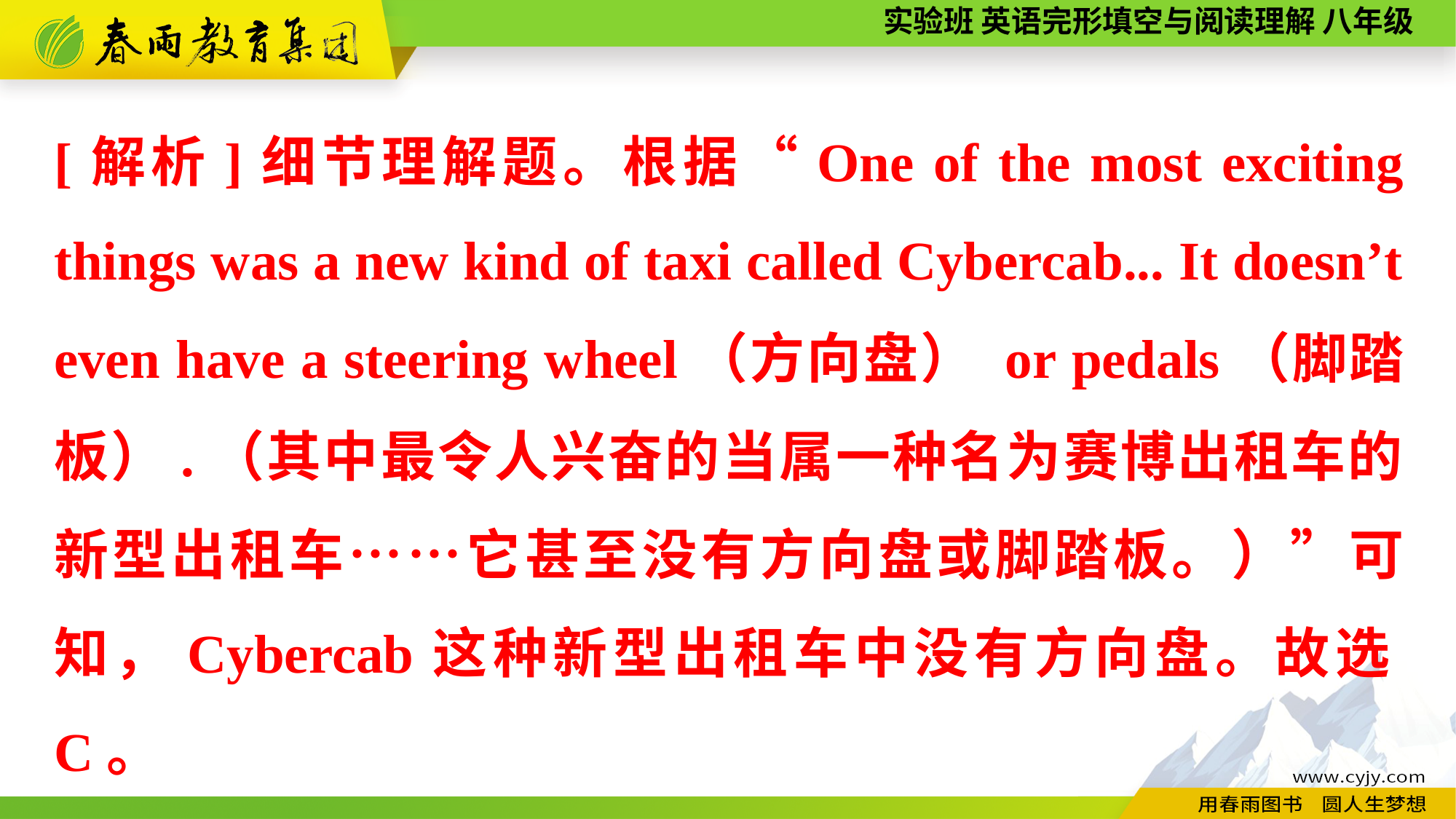

[解析]细节理解题。根据“One of the most exciting things was a new kind of taxi called Cybercab... It doesn’t even have a steering wheel（方向盘） or pedals（脚踏板）.（其中最令人兴奋的当属一种名为赛博出租车的新型出租车……它甚至没有方向盘或脚踏板。）”可知，Cybercab这种新型出租车中没有方向盘。故选C。